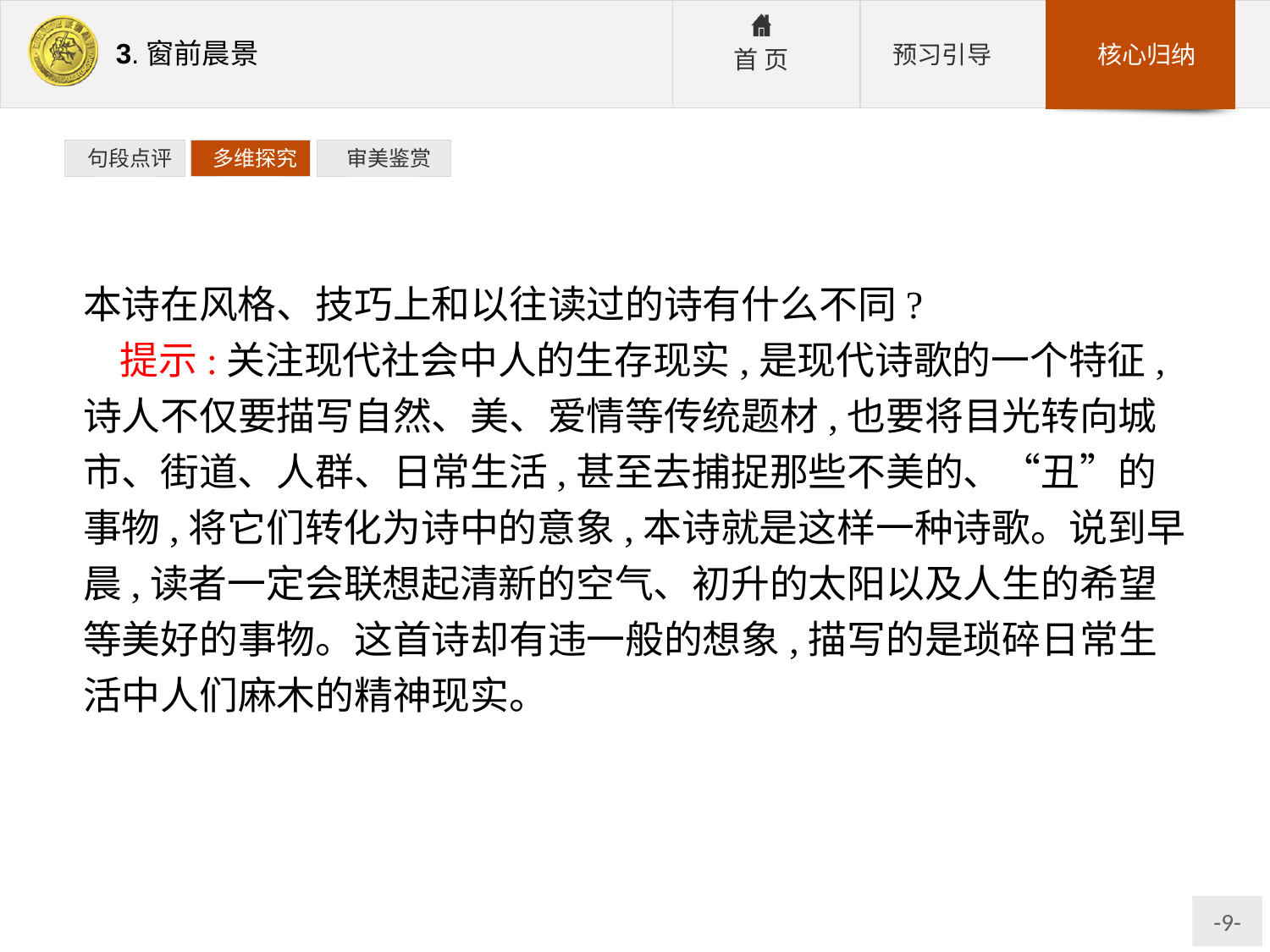

句段点评
 多维探究
 审美鉴赏
本诗在风格、技巧上和以往读过的诗有什么不同?
提示:关注现代社会中人的生存现实,是现代诗歌的一个特征,诗人不仅要描写自然、美、爱情等传统题材,也要将目光转向城市、街道、人群、日常生活,甚至去捕捉那些不美的、“丑”的事物,将它们转化为诗中的意象,本诗就是这样一种诗歌。说到早晨,读者一定会联想起清新的空气、初升的太阳以及人生的希望等美好的事物。这首诗却有违一般的想象,描写的是琐碎日常生活中人们麻木的精神现实。